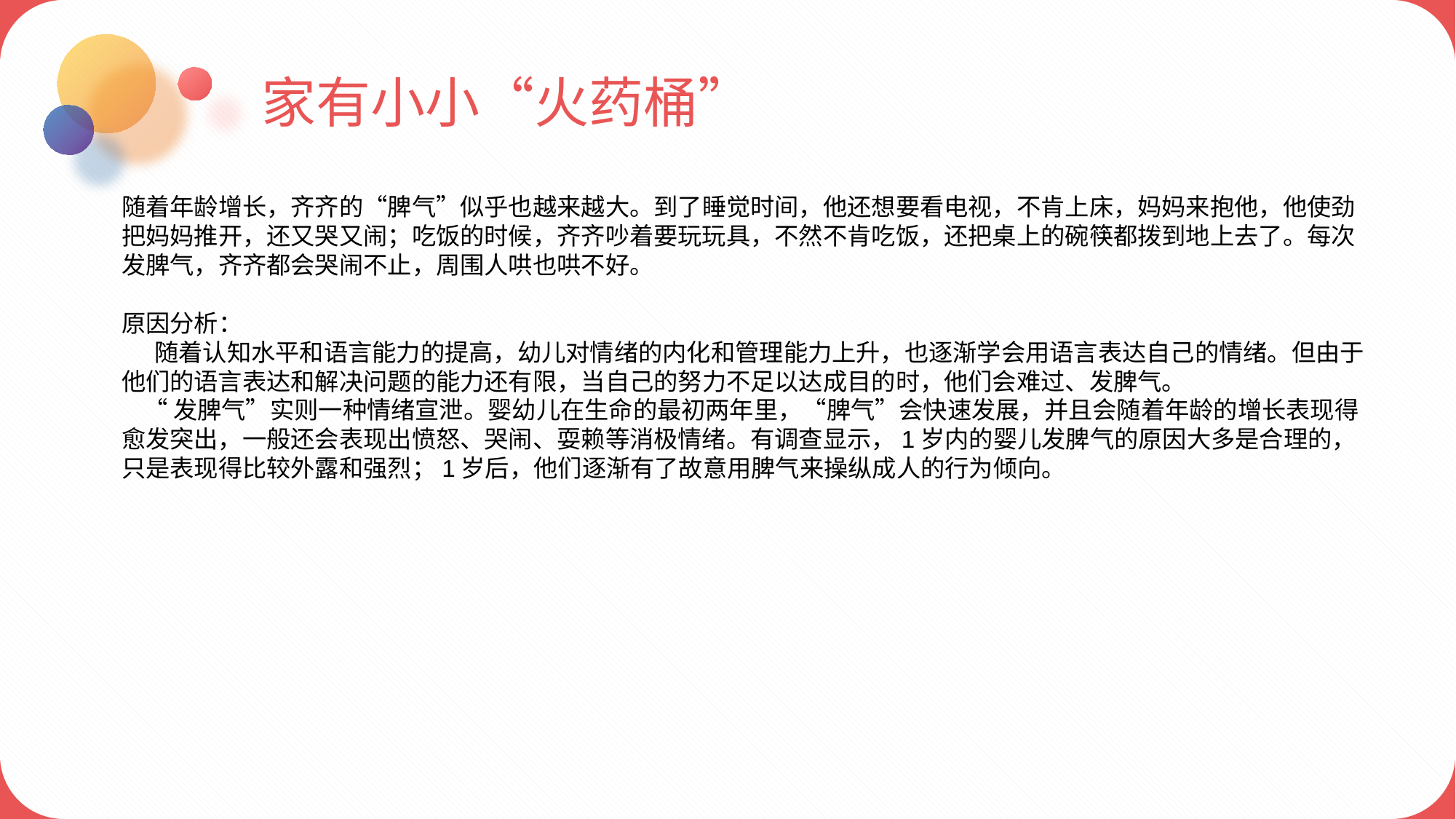

家有小小“火药桶”
随着年龄增长，齐齐的“脾气”似乎也越来越大。到了睡觉时间，他还想要看电视，不肯上床，妈妈来抱他，他使劲把妈妈推开，还又哭又闹；吃饭的时候，齐齐吵着要玩玩具，不然不肯吃饭，还把桌上的碗筷都拨到地上去了。每次发脾气，齐齐都会哭闹不止，周围人哄也哄不好。

原因分析：
     随着认知水平和语言能力的提高，幼儿对情绪的内化和管理能力上升，也逐渐学会用语言表达自己的情绪。但由于他们的语言表达和解决问题的能力还有限，当自己的努力不足以达成目的时，他们会难过、发脾气。
    “发脾气”实则一种情绪宣泄。婴幼儿在生命的最初两年里，“脾气”会快速发展，并且会随着年龄的增长表现得愈发突出，一般还会表现出愤怒、哭闹、耍赖等消极情绪。有调查显示，1岁内的婴儿发脾气的原因大多是合理的，只是表现得比较外露和强烈；1岁后，他们逐渐有了故意用脾气来操纵成人的行为倾向。